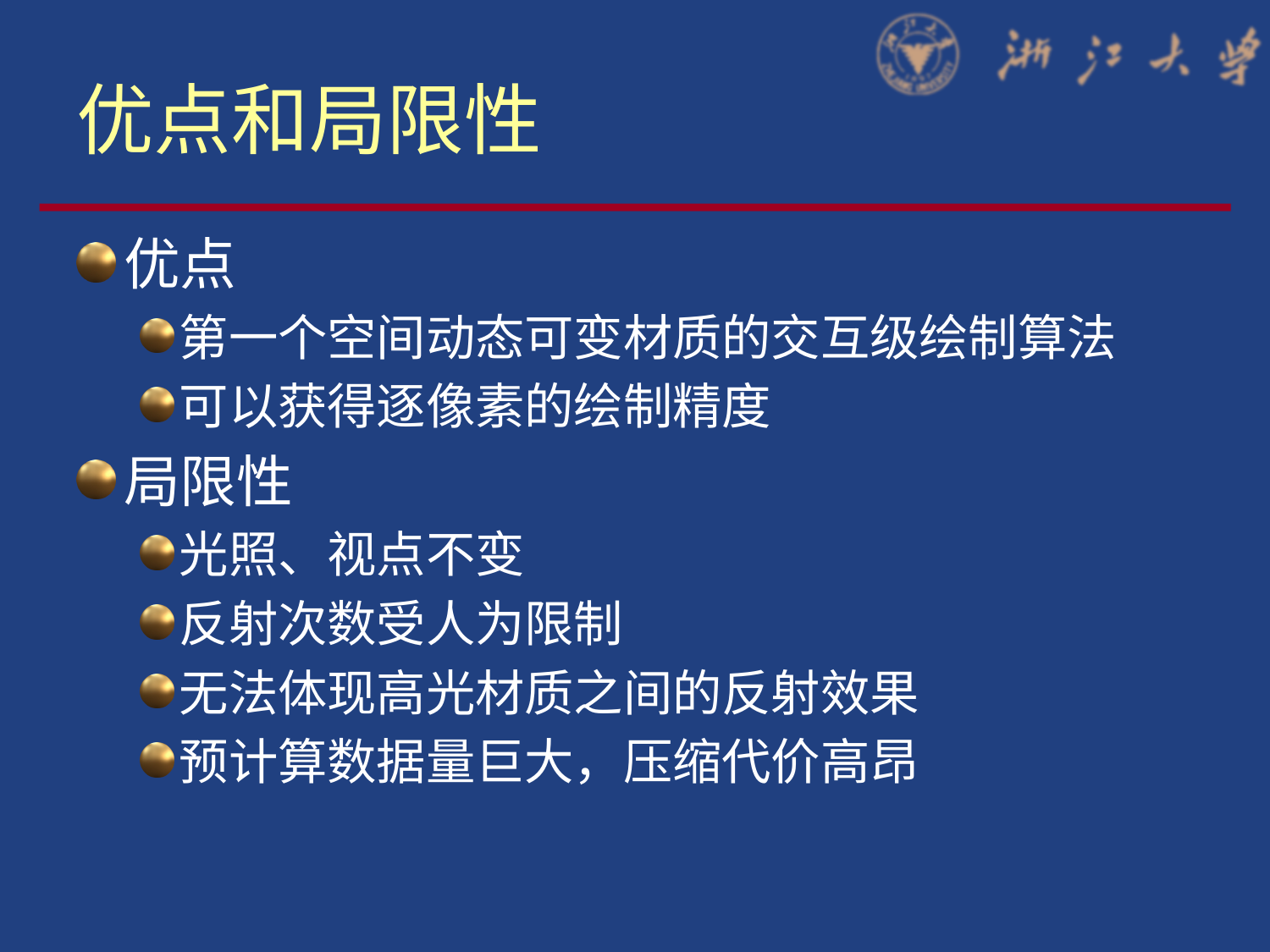

# 优点和局限性
优点
第一个空间动态可变材质的交互级绘制算法
可以获得逐像素的绘制精度
局限性
光照、视点不变
反射次数受人为限制
无法体现高光材质之间的反射效果
预计算数据量巨大，压缩代价高昂